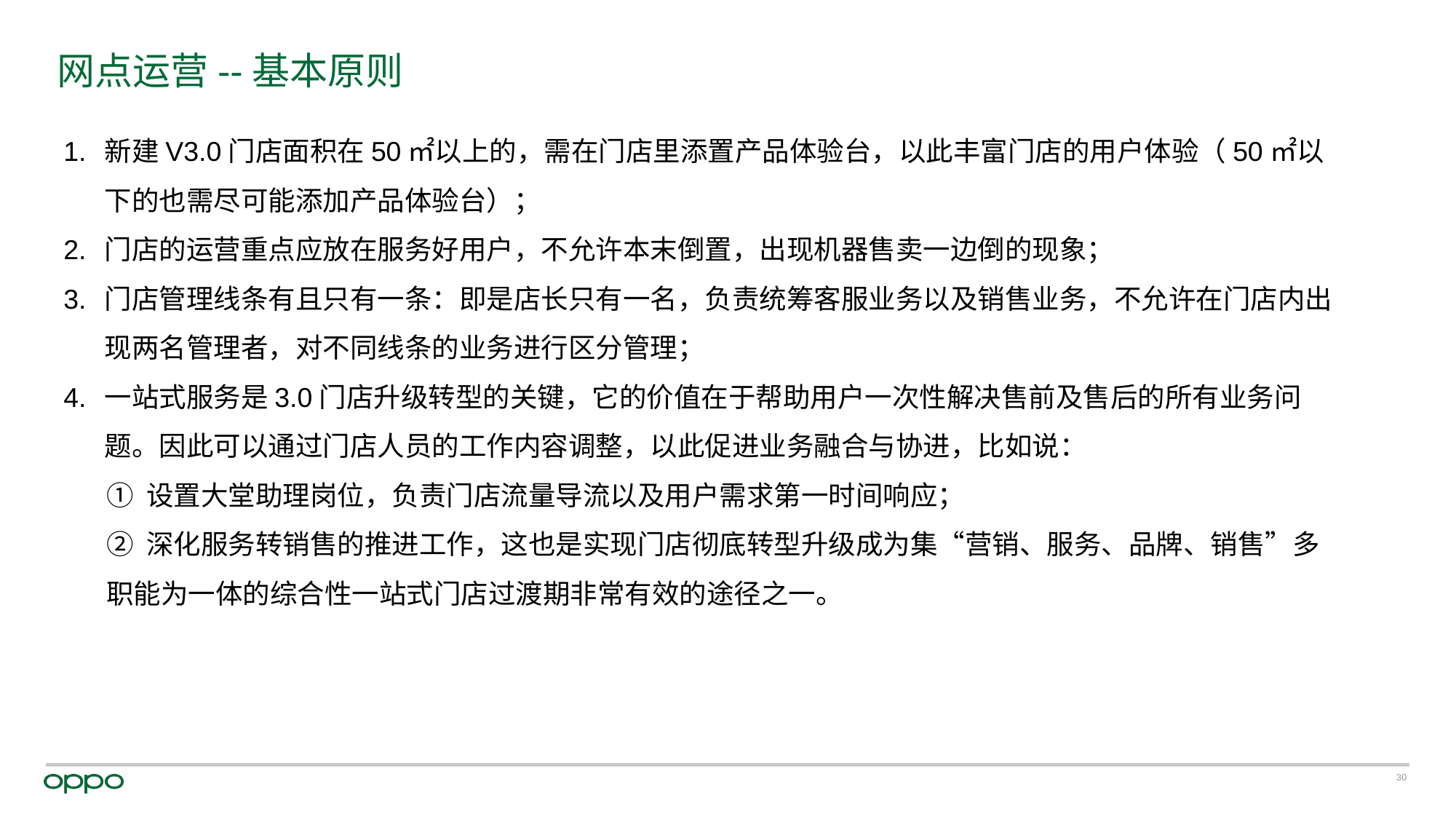

# 网点运营--基本原则
新建V3.0门店面积在50㎡以上的，需在门店里添置产品体验台，以此丰富门店的用户体验（50㎡以下的也需尽可能添加产品体验台）；
门店的运营重点应放在服务好用户，不允许本末倒置，出现机器售卖一边倒的现象；
门店管理线条有且只有一条：即是店长只有一名，负责统筹客服业务以及销售业务，不允许在门店内出现两名管理者，对不同线条的业务进行区分管理；
一站式服务是3.0门店升级转型的关键，它的价值在于帮助用户一次性解决售前及售后的所有业务问题。因此可以通过门店人员的工作内容调整，以此促进业务融合与协进，比如说：
① 设置大堂助理岗位，负责门店流量导流以及用户需求第一时间响应；
② 深化服务转销售的推进工作，这也是实现门店彻底转型升级成为集“营销、服务、品牌、销售”多职能为一体的综合性一站式门店过渡期非常有效的途径之一。